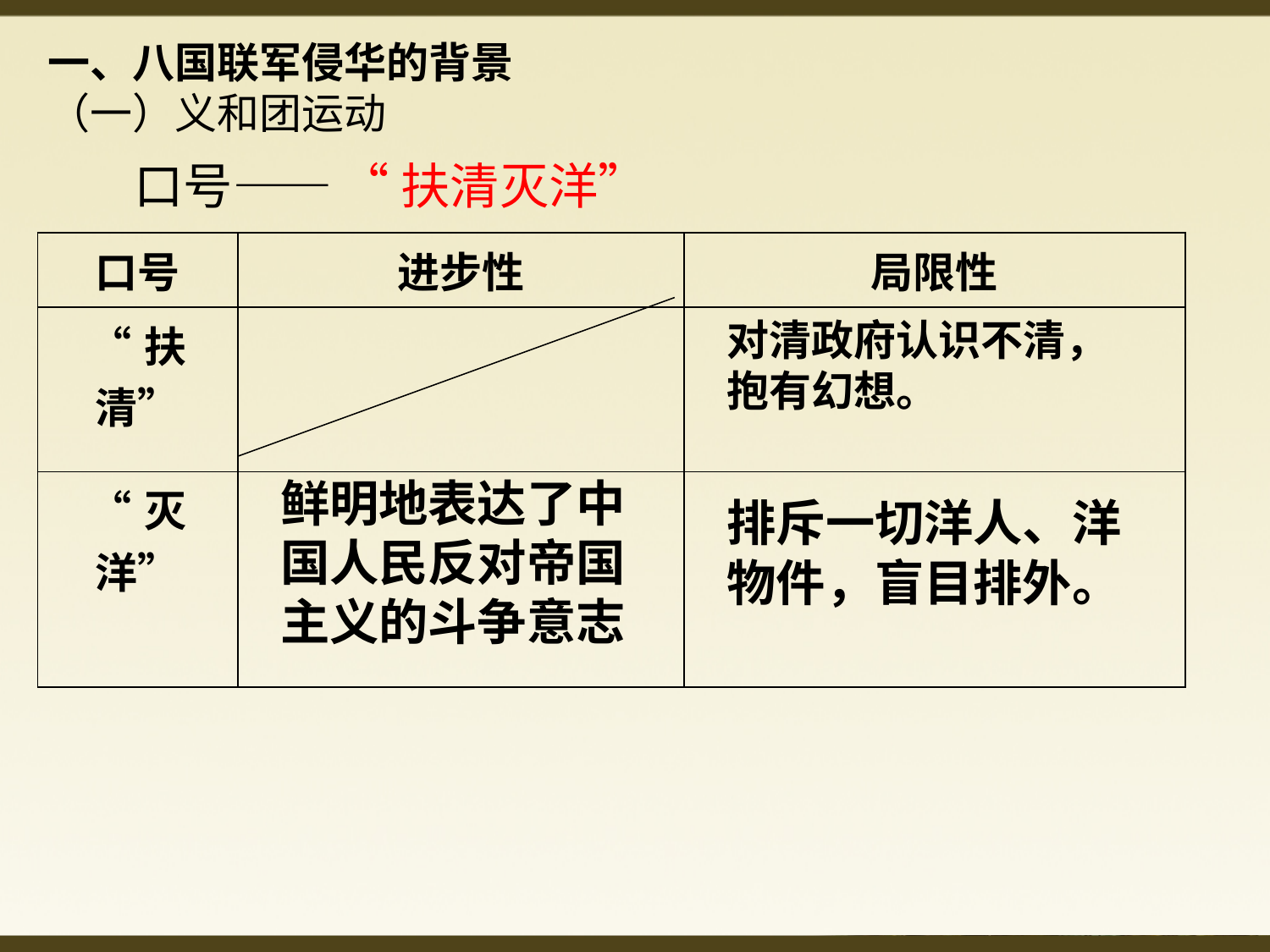

一、八国联军侵华的背景
（一）义和团运动
“扶清灭洋”

口号——
| 口号 | 进步性 | 局限性 |
| --- | --- | --- |
| “扶清” |  |  |
| “灭洋” |  |  |

对清政府认识不清，抱有幻想。

鲜明地表达了中国人民反对帝国主义的斗争意志

排斥一切洋人、洋物件，盲目排外。